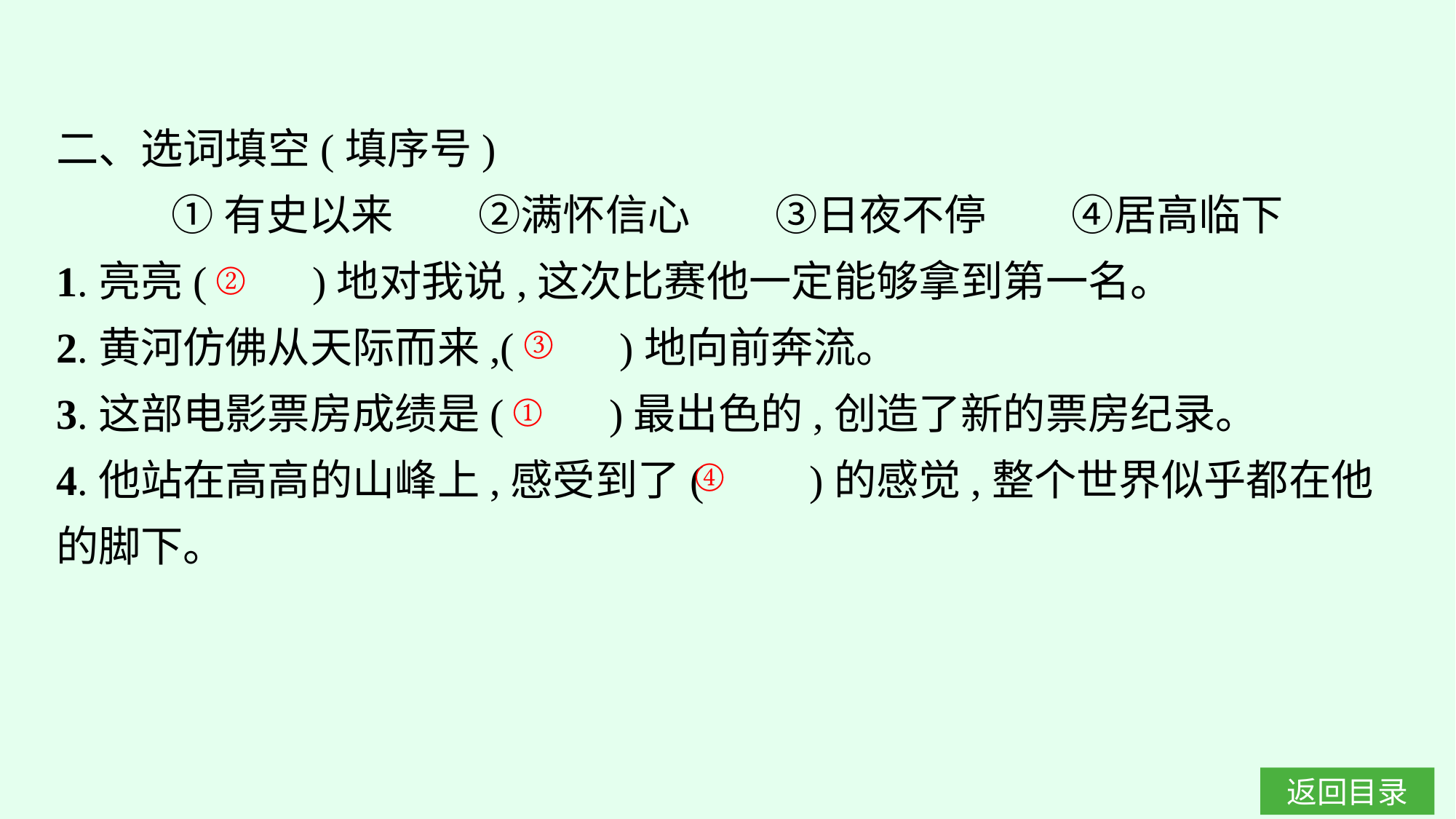

二、选词填空(填序号)
①有史以来　　②满怀信心　　③日夜不停　　④居高临下
1.亮亮(　　)地对我说,这次比赛他一定能够拿到第一名。
2.黄河仿佛从天际而来,(　　)地向前奔流。
3.这部电影票房成绩是(　　)最出色的,创造了新的票房纪录。
4.他站在高高的山峰上,感受到了(　　)的感觉,整个世界似乎都在他的脚下。
②
③
①
④